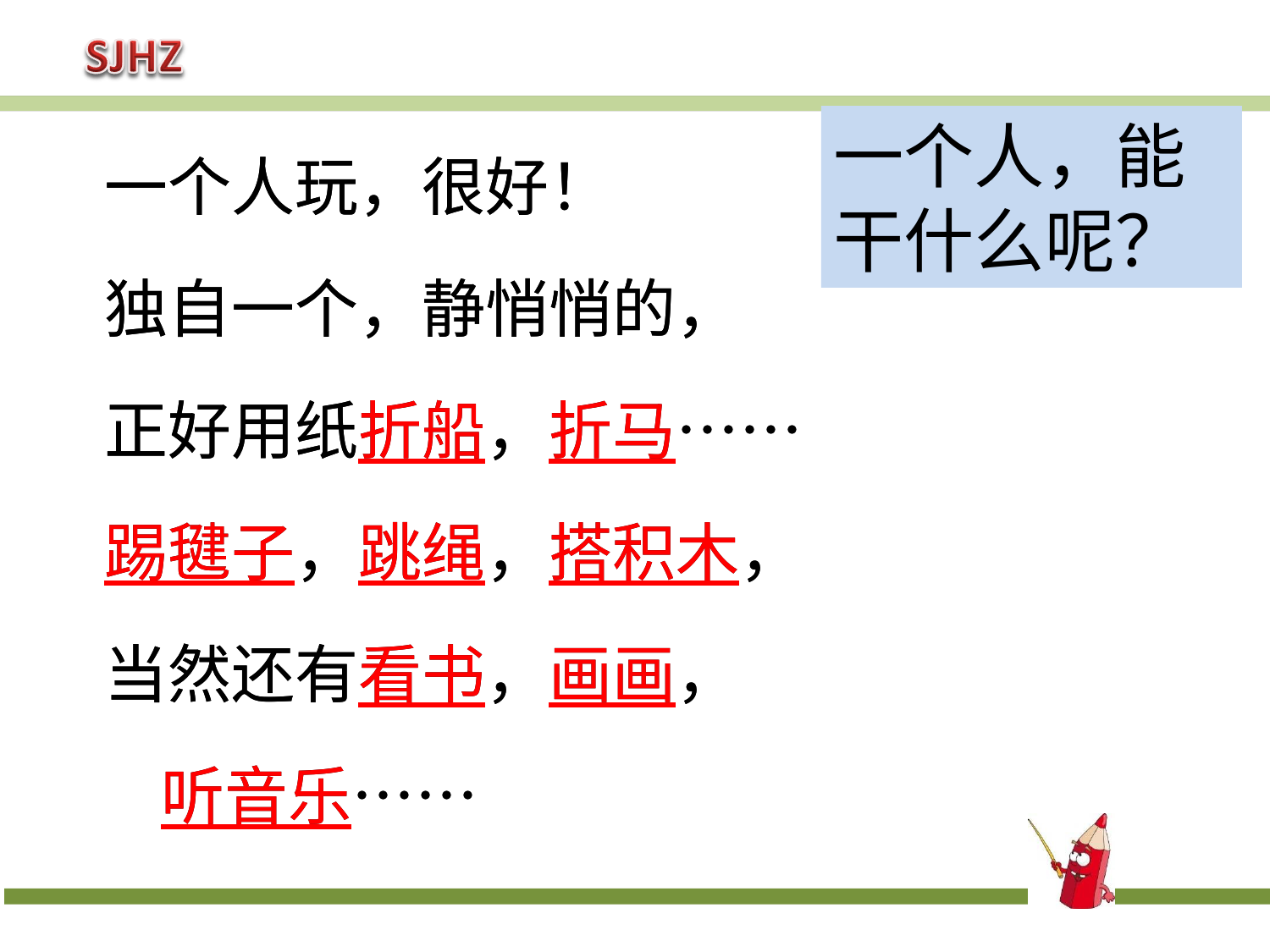

一个人玩，很好！
  独自一个，静悄悄的，
  正好用纸折船，折马……
  踢毽子，跳绳，搭积木，
  当然还有看书，画画，
      听音乐……

  一个人玩，很好！
  独自一个，静悄悄的，
  正好用纸折船，折马……
  踢毽子，跳绳，搭积木，
  当然还有看书，画画，
      听音乐……

一个人，能干什么呢？